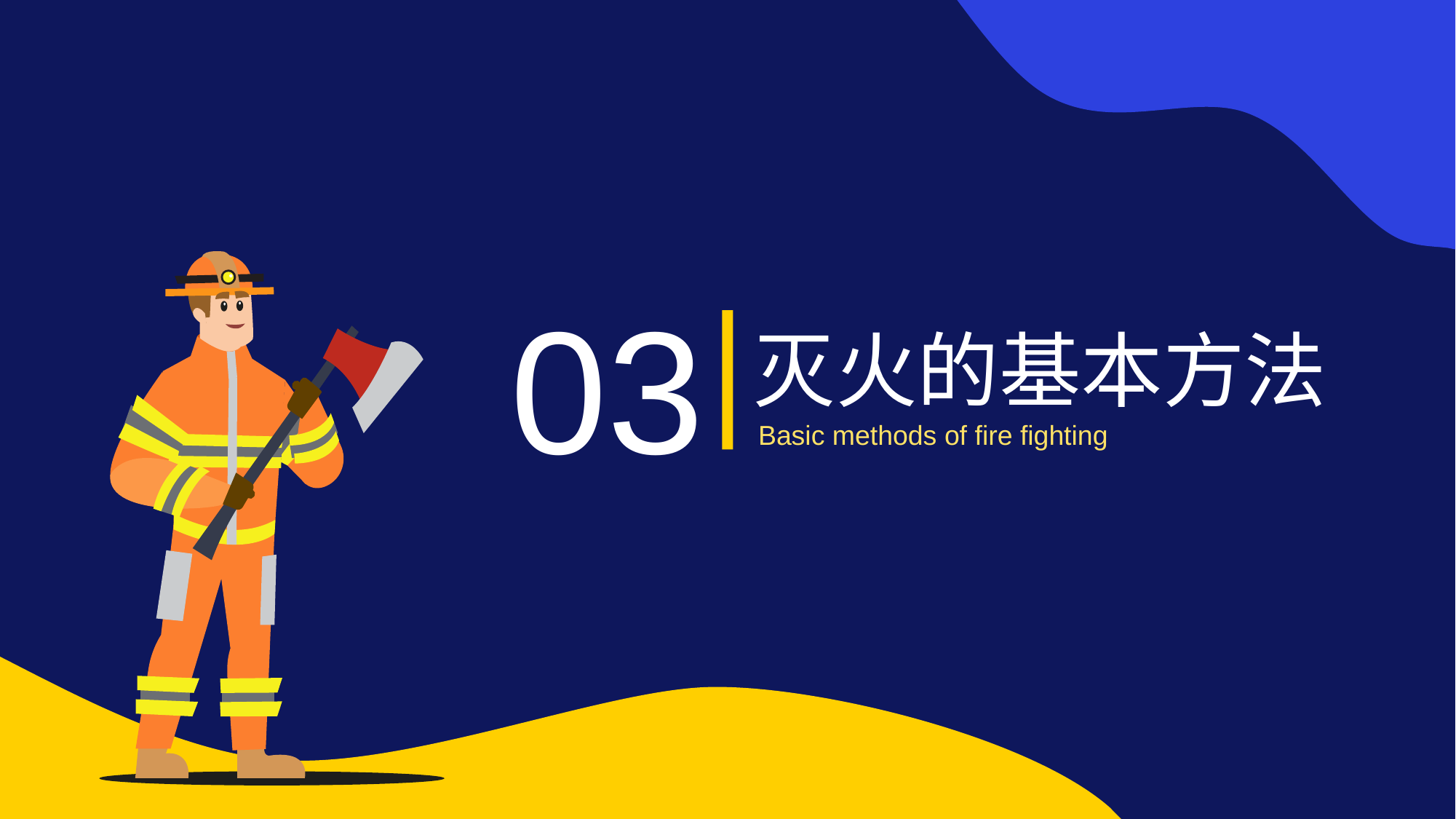

灭火的基本方法
# 03

Basic methods of fire fighting